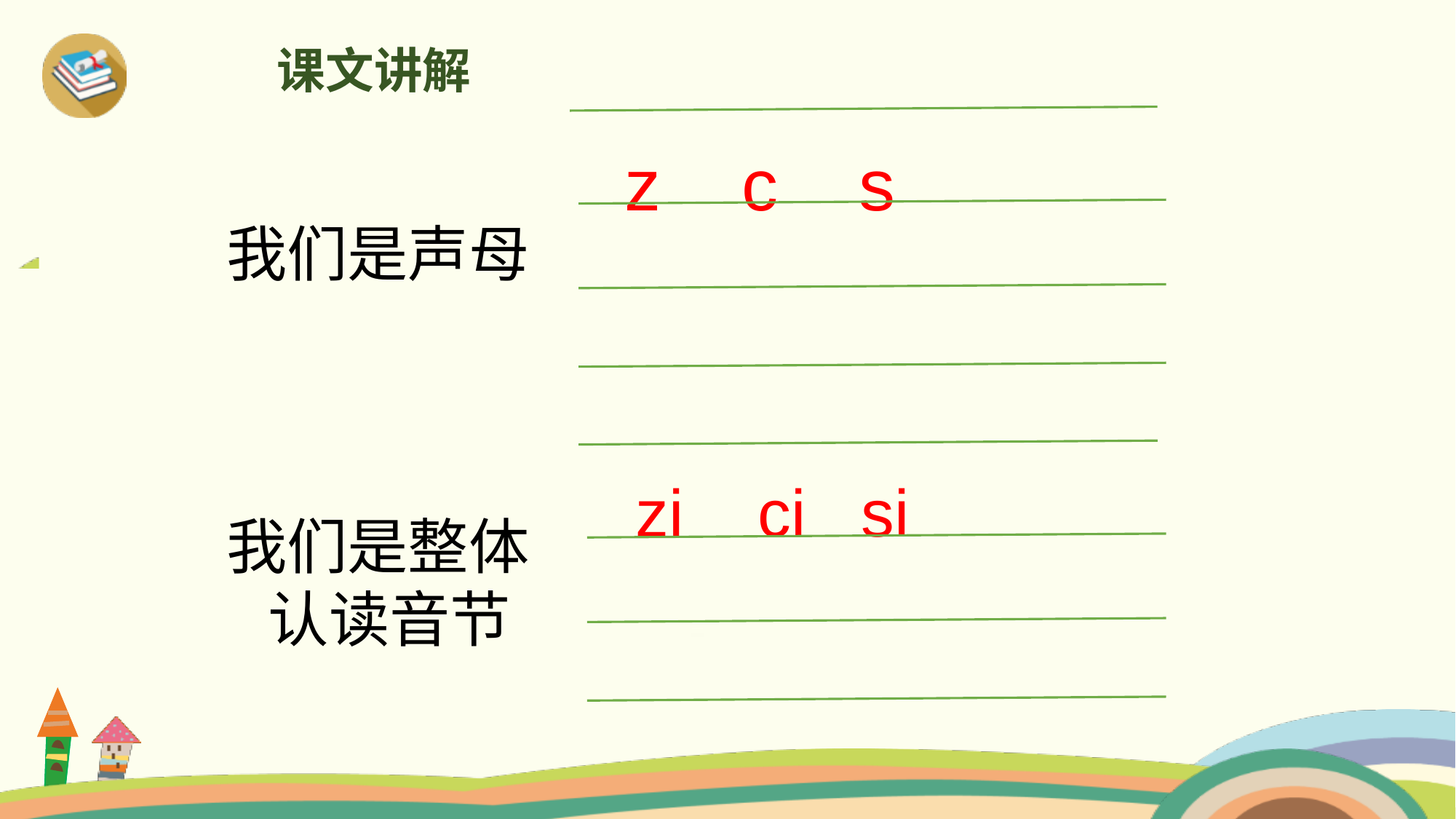

课文讲解
    z    c    s

我们是声母
  zi    ci   si

我们是整体
  认读音节